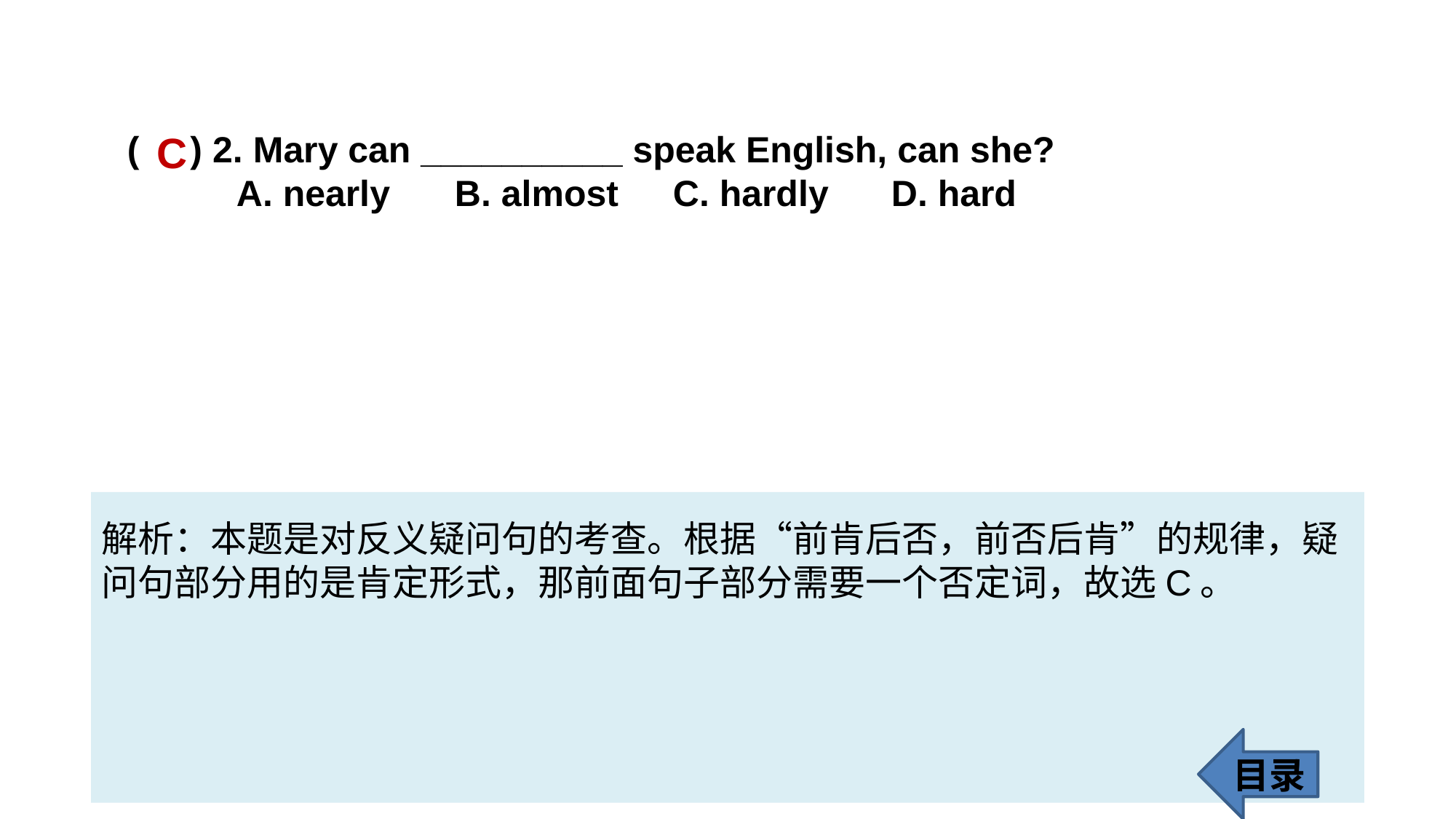

C
(     ) 2. Mary can __________ speak English, can she?
	A. nearly 	B. almost 	C. hardly 	D. hard

解析：本题是对反义疑问句的考查。根据“前肯后否，前否后肯”的规律，疑
问句部分用的是肯定形式，那前面句子部分需要一个否定词，故选C。
目录
61